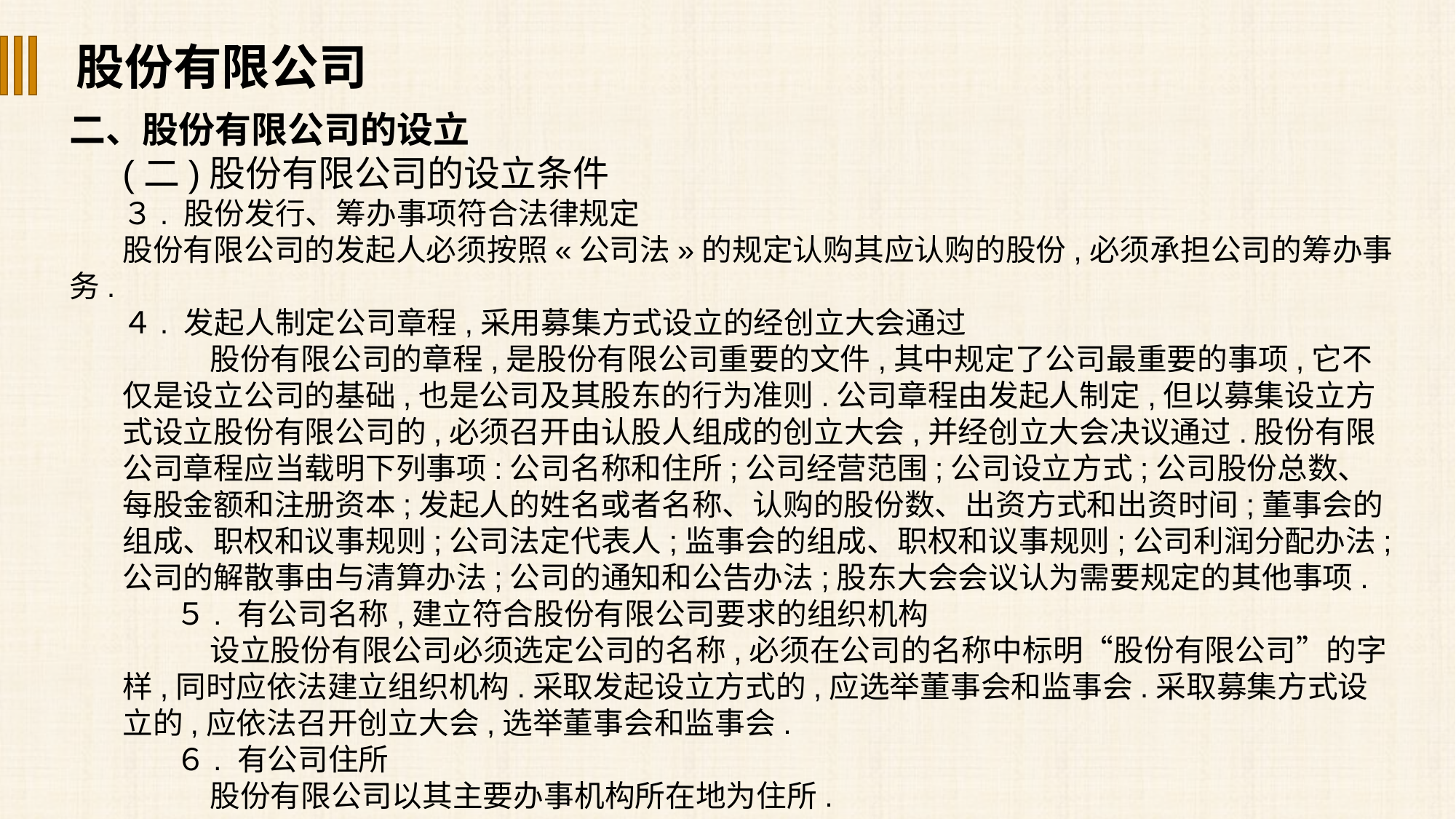

股份有限公司

二、股份有限公司的设立
(二)股份有限公司的设立条件
３. 股份发行、筹办事项符合法律规定
股份有限公司的发起人必须按照«公司法»的规定认购其应认购的股份,必须承担公司的筹办事务.
４. 发起人制定公司章程,采用募集方式设立的经创立大会通过
    股份有限公司的章程,是股份有限公司重要的文件,其中规定了公司最重要的事项,它不仅是设立公司的基础,也是公司及其股东的行为准则.公司章程由发起人制定,但以募集设立方式设立股份有限公司的,必须召开由认股人组成的创立大会,并经创立大会决议通过.股份有限公司章程应当载明下列事项:公司名称和住所;公司经营范围;公司设立方式;公司股份总数、每股金额和注册资本;发起人的姓名或者名称、认购的股份数、出资方式和出资时间;董事会的组成、职权和议事规则;公司法定代表人;监事会的组成、职权和议事规则;公司利润分配办法;公司的解散事由与清算办法;公司的通知和公告办法;股东大会会议认为需要规定的其他事项.
５. 有公司名称,建立符合股份有限公司要求的组织机构
    设立股份有限公司必须选定公司的名称,必须在公司的名称中标明“股份有限公司”的字样,同时应依法建立组织机构.采取发起设立方式的,应选举董事会和监事会.采取募集方式设立的,应依法召开创立大会,选举董事会和监事会.
６. 有公司住所
    股份有限公司以其主要办事机构所在地为住所.